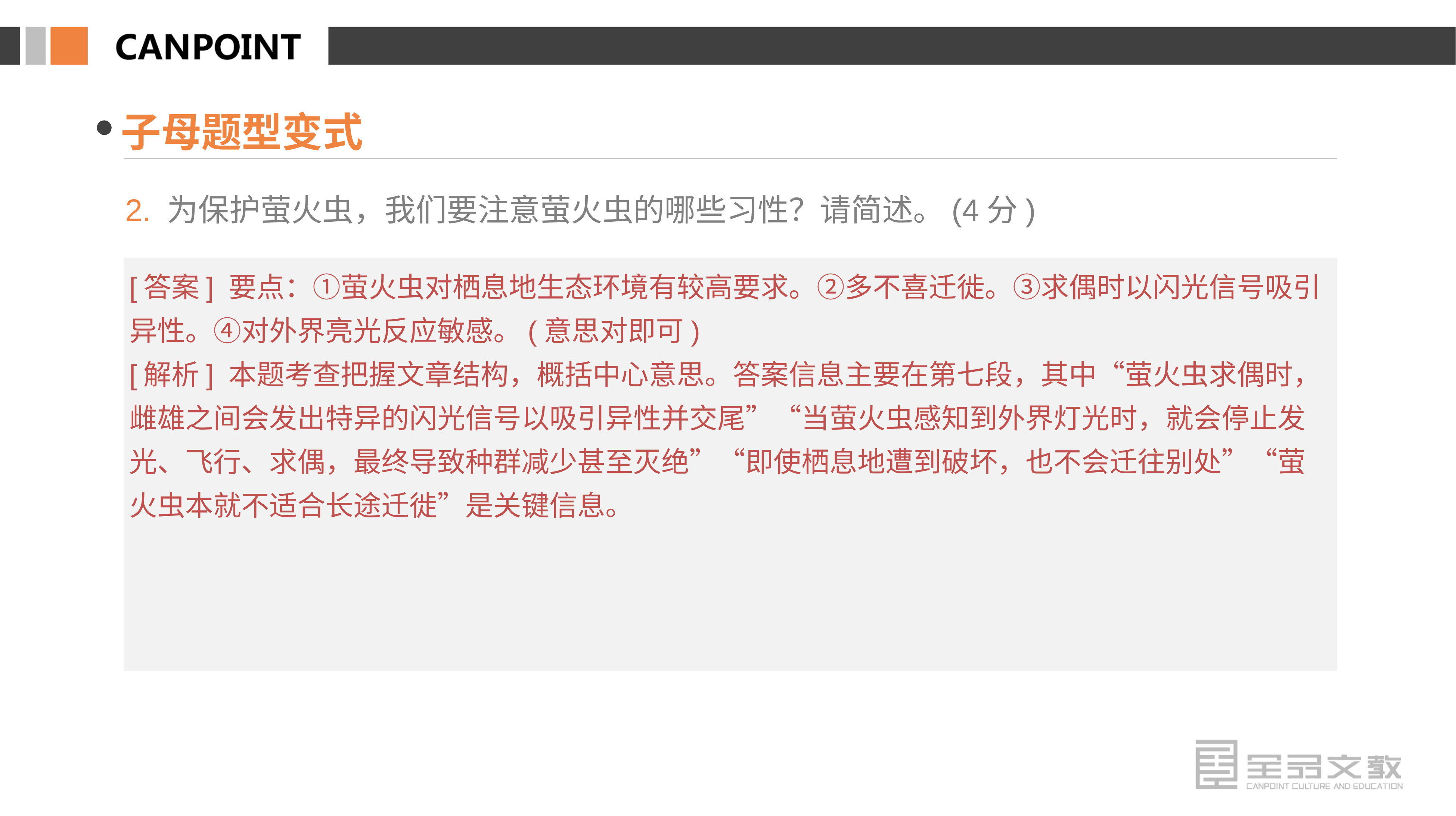

子母题型变式

2. 为保护萤火虫，我们要注意萤火虫的哪些习性？请简述。(4分)
[答案] 要点：①萤火虫对栖息地生态环境有较高要求。②多不喜迁徙。③求偶时以闪光信号吸引异性。④对外界亮光反应敏感。(意思对即可)
[解析] 本题考查把握文章结构，概括中心意思。答案信息主要在第七段，其中“萤火虫求偶时，雌雄之间会发出特异的闪光信号以吸引异性并交尾”“当萤火虫感知到外界灯光时，就会停止发光、飞行、求偶，最终导致种群减少甚至灭绝”“即使栖息地遭到破坏，也不会迁往别处”“萤火虫本就不适合长途迁徙”是关键信息。